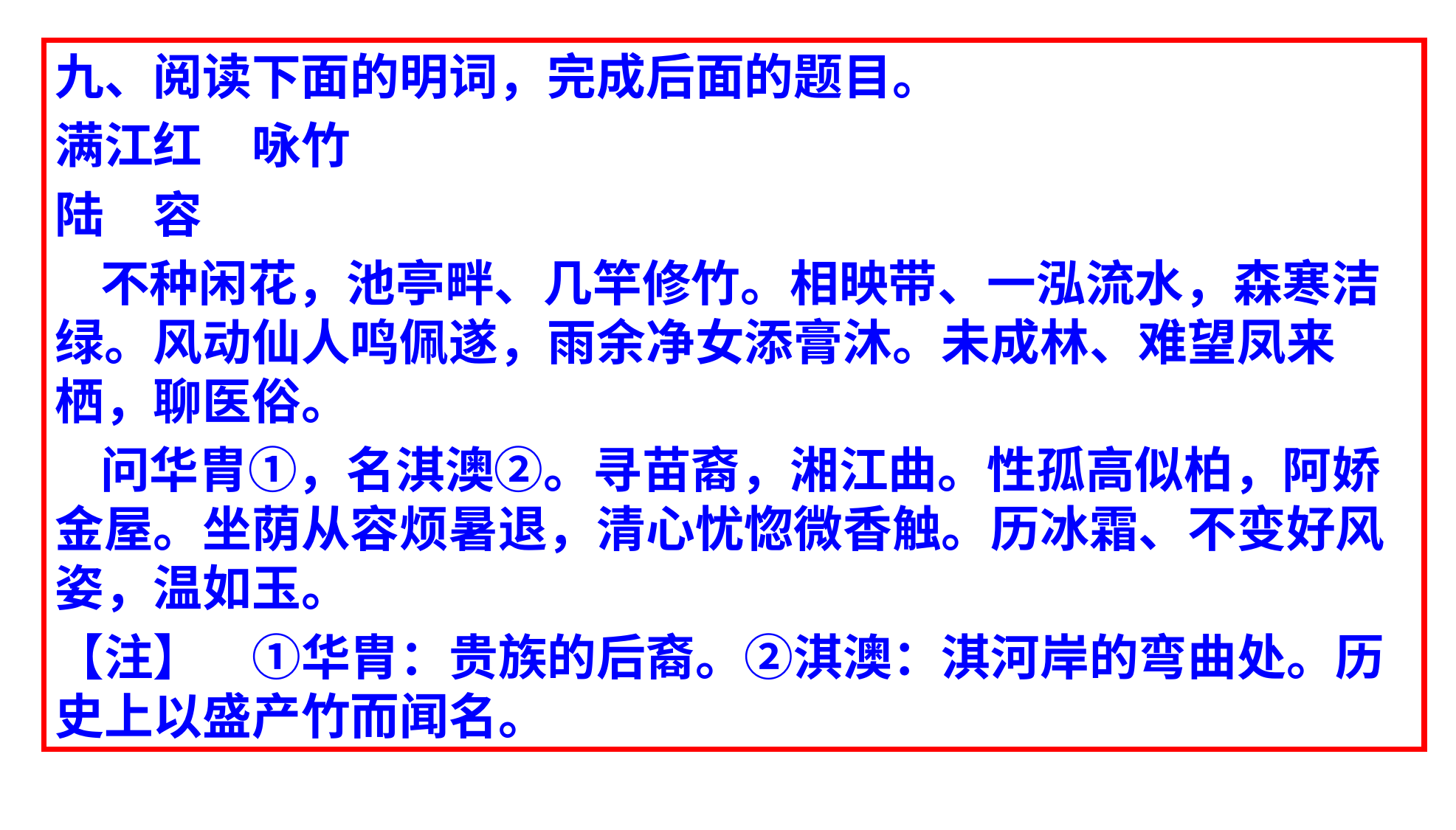

九、阅读下面的明词，完成后面的题目。
满江红　咏竹
陆　容
   不种闲花，池亭畔、几竿修竹。相映带、一泓流水，森寒洁绿。风动仙人鸣佩遂，雨余净女添膏沐。未成林、难望凤来栖，聊医俗。
   问华胄①，名淇澳②。寻苗裔，湘江曲。性孤高似柏，阿娇金屋。坐荫从容烦暑退，清心忧惚微香触。历冰霜、不变好风姿，温如玉。
【注】　①华胄：贵族的后裔。②淇澳：淇河岸的弯曲处。历史上以盛产竹而闻名。